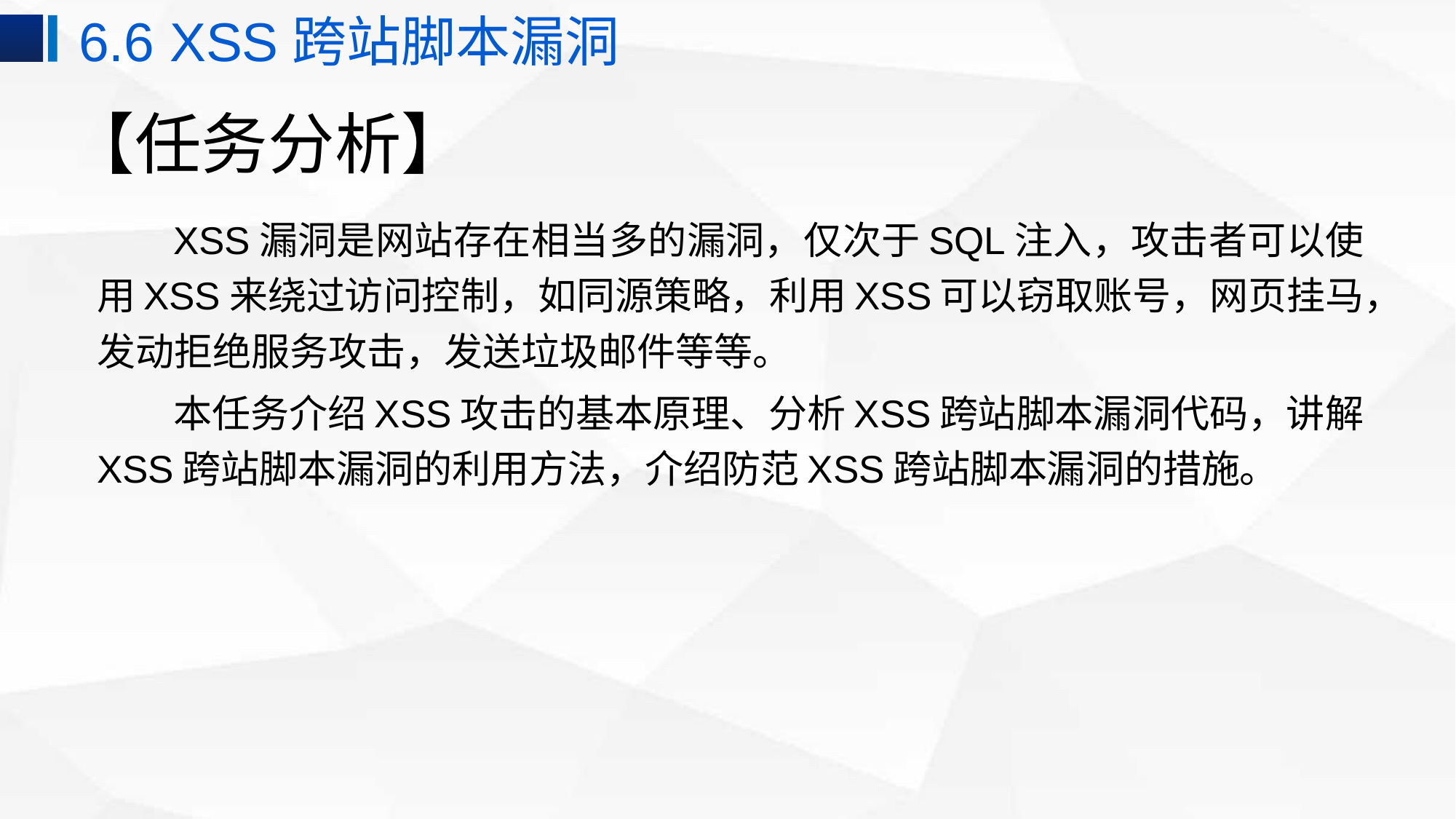

6.6 XSS跨站脚本漏洞

# 【任务分析】
XSS漏洞是网站存在相当多的漏洞，仅次于SQL注入，攻击者可以使用XSS来绕过访问控制，如同源策略，利用XSS可以窃取账号，网页挂马，发动拒绝服务攻击，发送垃圾邮件等等。
本任务介绍XSS攻击的基本原理、分析XSS跨站脚本漏洞代码，讲解XSS跨站脚本漏洞的利用方法，介绍防范XSS跨站脚本漏洞的措施。